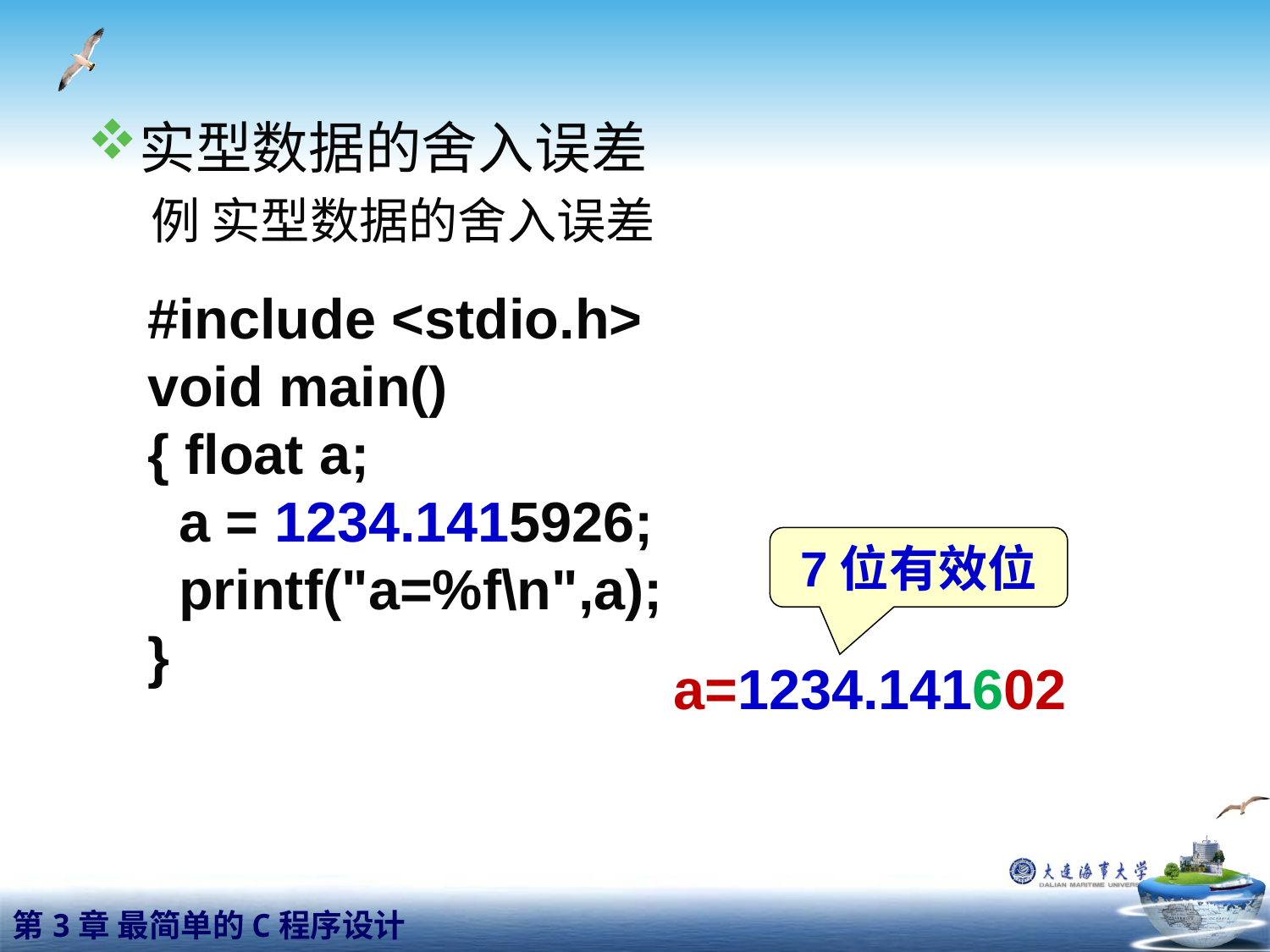

实型数据的舍入误差
例 实型数据的舍入误差
#include <stdio.h>
void main()
{ float a;
  a = 1234.1415926;
  printf("a=%f\n",a);
}
7位有效位
a=1234.141602